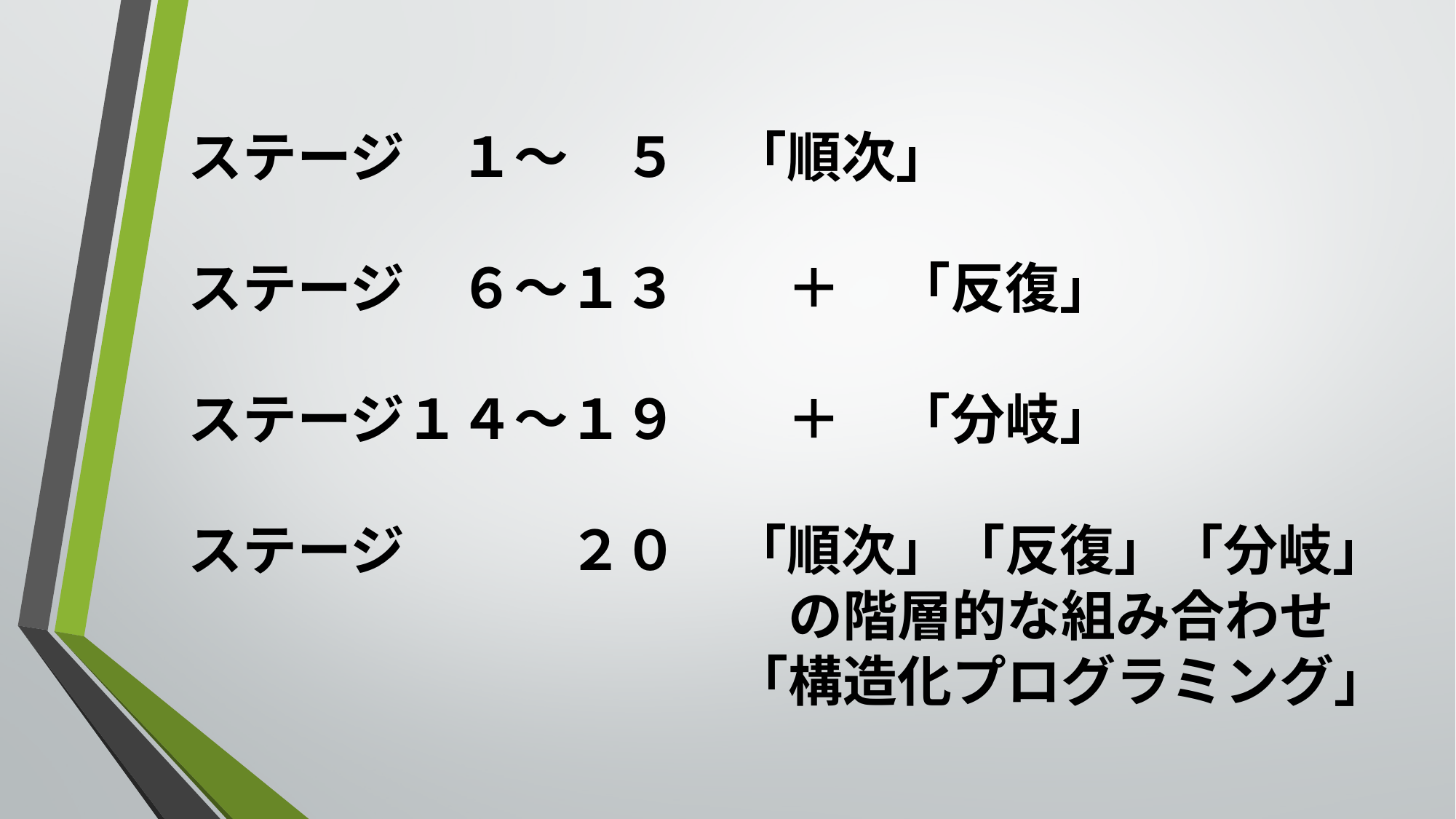

# ステージ　１～　５　「順次」 ステージ　６～１３　　＋　「反復」 ステージ１４～１９　　＋　「分岐」 ステージ　　　２０　「順次」「反復」「分岐」 　　　　　　　　　　　の階層的な組み合わせ 　　　　　　　　　　「構造化プログラミング」